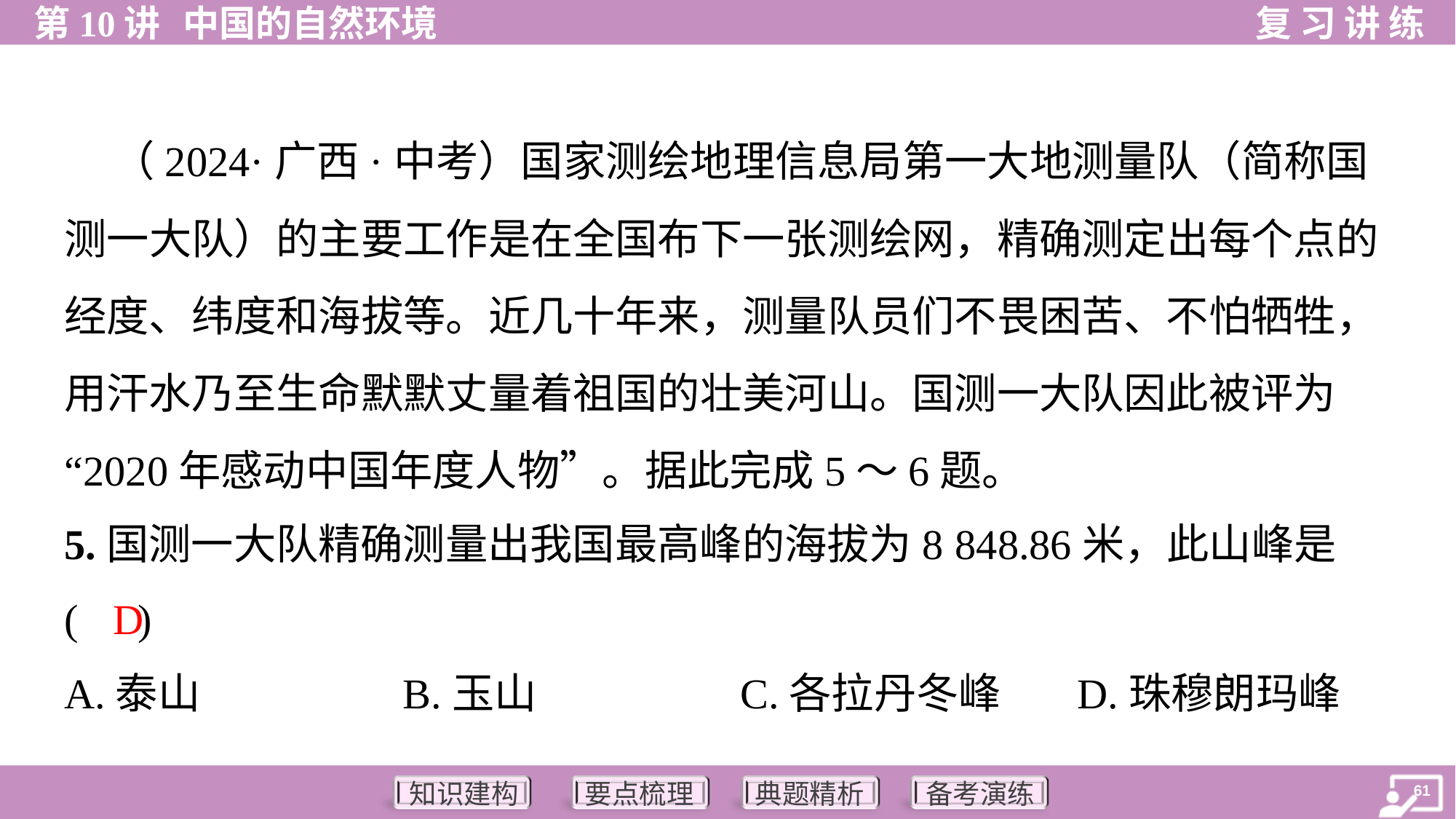

（2024·广西·中考）国家测绘地理信息局第一大地测量队（简称国测一大队）的主要工作是在全国布下一张测绘网，精确测定出每个点的经度、纬度和海拔等。近几十年来，测量队员们不畏困苦、不怕牺牲，用汗水乃至生命默默丈量着祖国的壮美河山。国测一大队因此被评为
“2020年感动中国年度人物”。据此完成5～6题。
5.国测一大队精确测量出我国最高峰的海拔为8 848.86米，此山峰是
(     )
D
A.泰山	B.玉山	C.各拉丹冬峰	D.珠穆朗玛峰